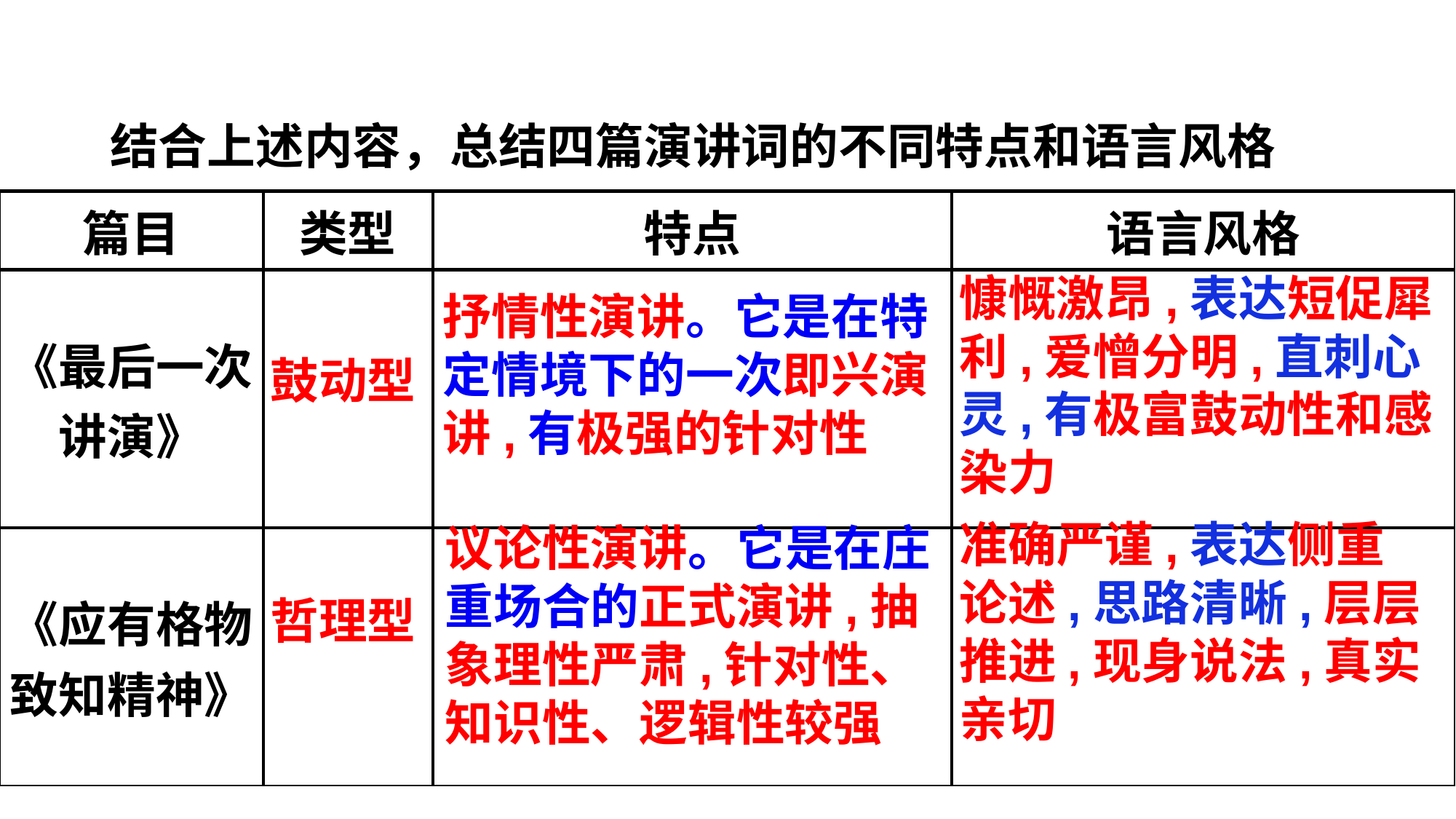

结合上述内容，总结四篇演讲词的不同特点和语言风格
| 篇目 | 类型 | 特点 | 语言风格 |
| --- | --- | --- | --- |
| 《最后一次讲演》 |  |  |  |
| 《应有格物致知精神》 |  |  |  |
慷慨激昂,表达短促犀利,爱憎分明,直刺心灵,有极富鼓动性和感染力
抒情性演讲。它是在特定情境下的一次即兴演讲,有极强的针对性
鼓动型
准确严谨,表达侧重论述,思路清晰,层层推进,现身说法,真实亲切

议论性演讲。它是在庄重场合的正式演讲,抽象理性严肃,针对性、知识性、逻辑性较强
哲理型